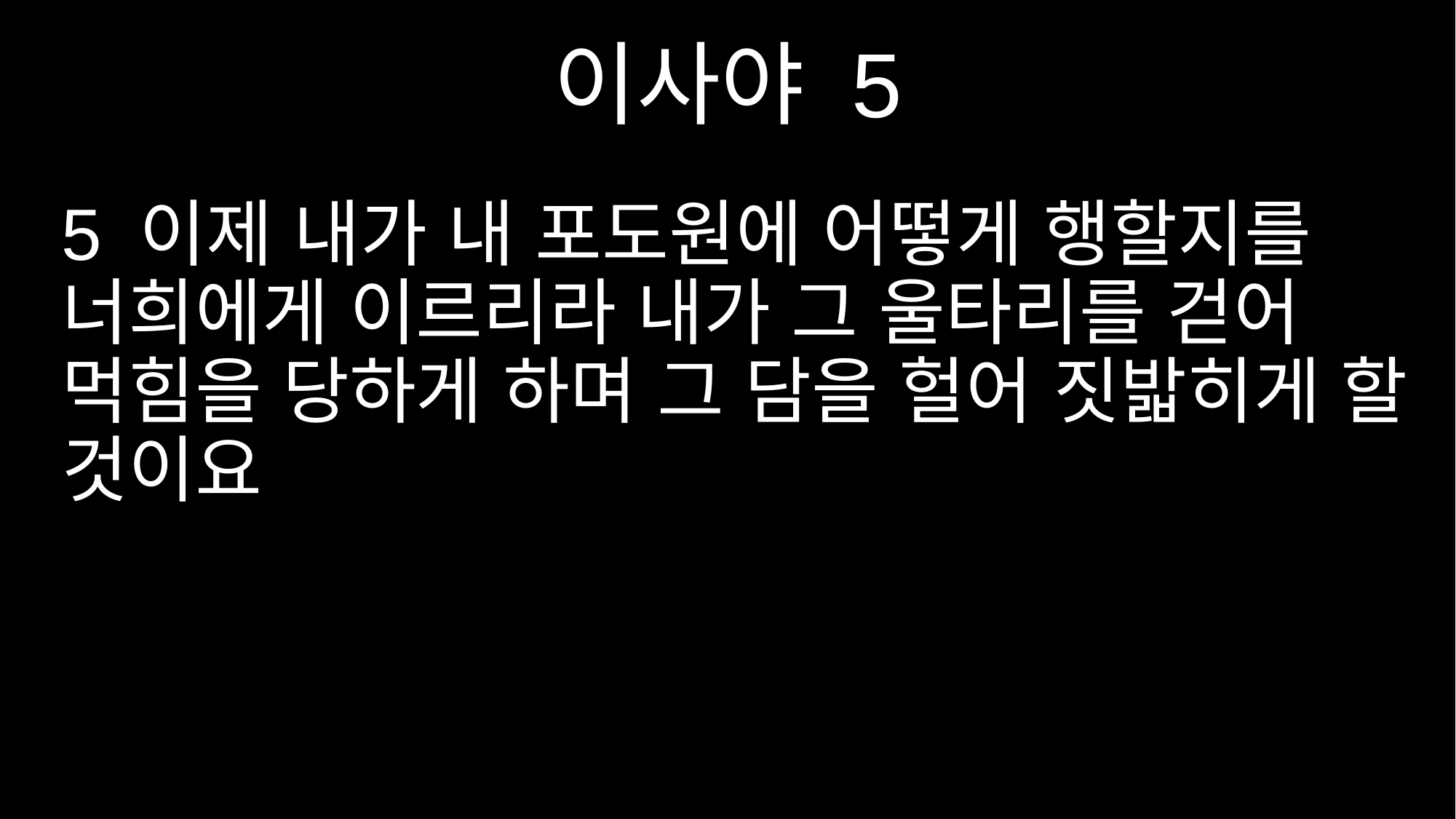

이사야 5
5 이제 내가 내 포도원에 어떻게 행할지를 너희에게 이르리라 내가 그 울타리를 걷어 먹힘을 당하게 하며 그 담을 헐어 짓밟히게 할 것이요